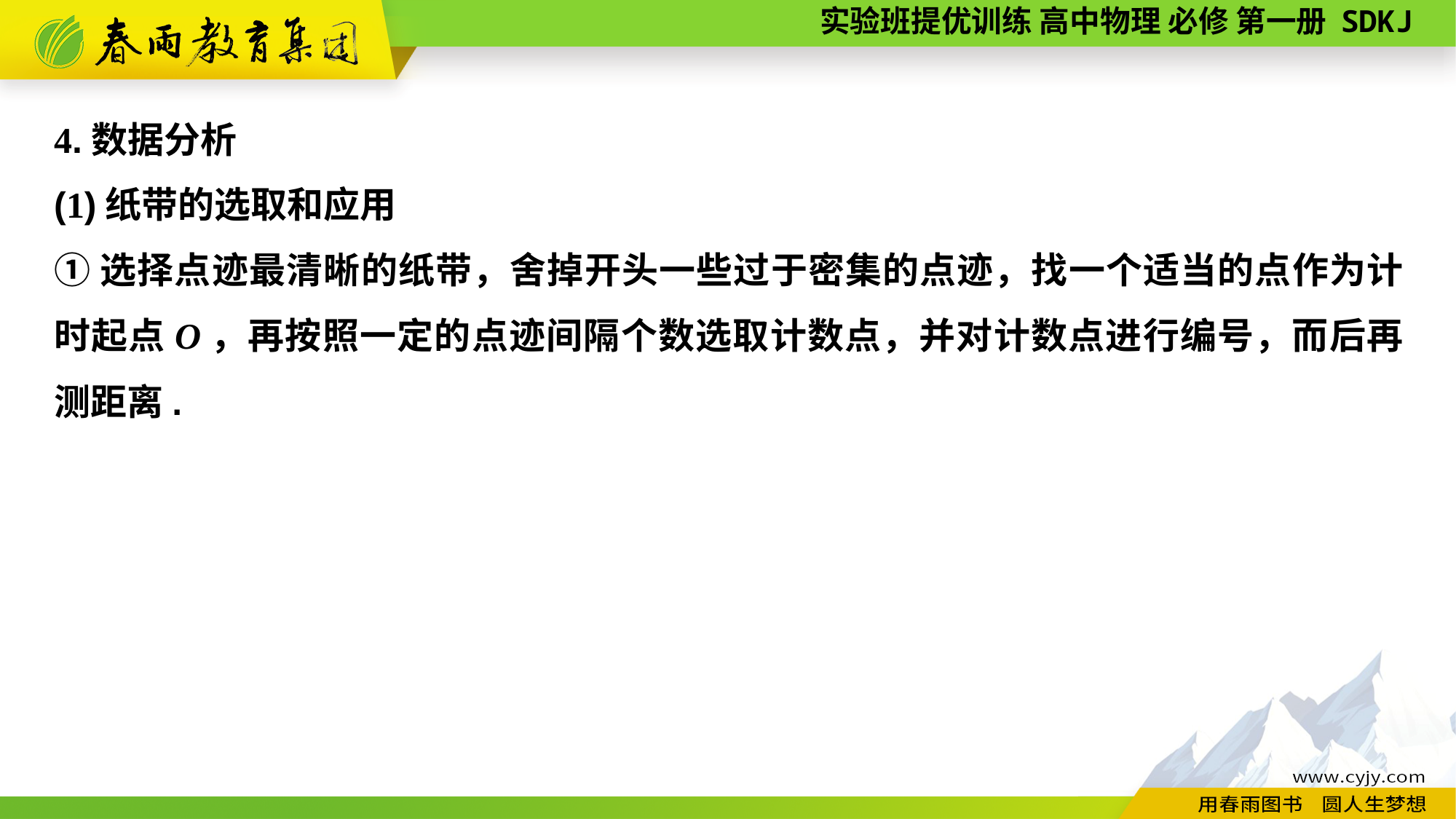

4.数据分析
(1)纸带的选取和应用
①选择点迹最清晰的纸带，舍掉开头一些过于密集的点迹，找一个适当的点作为计时起点O，再按照一定的点迹间隔个数选取计数点，并对计数点进行编号，而后再测距离.